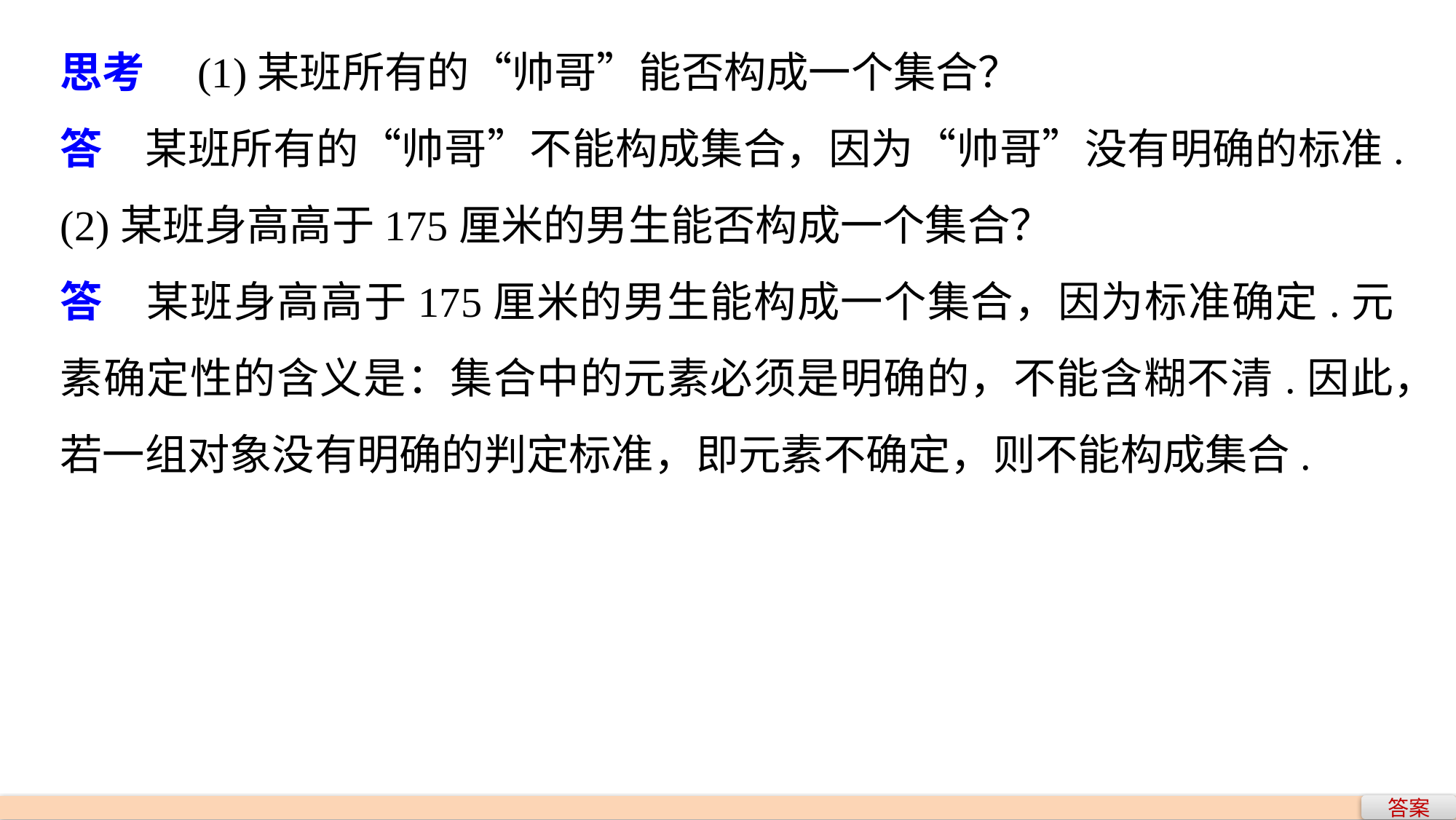

思考　(1)某班所有的“帅哥”能否构成一个集合？
答　某班所有的“帅哥”不能构成集合，因为“帅哥”没有明确的标准.
(2)某班身高高于175厘米的男生能否构成一个集合？
答　某班身高高于175厘米的男生能构成一个集合，因为标准确定.元素确定性的含义是：集合中的元素必须是明确的，不能含糊不清.因此，若一组对象没有明确的判定标准，即元素不确定，则不能构成集合.
答案